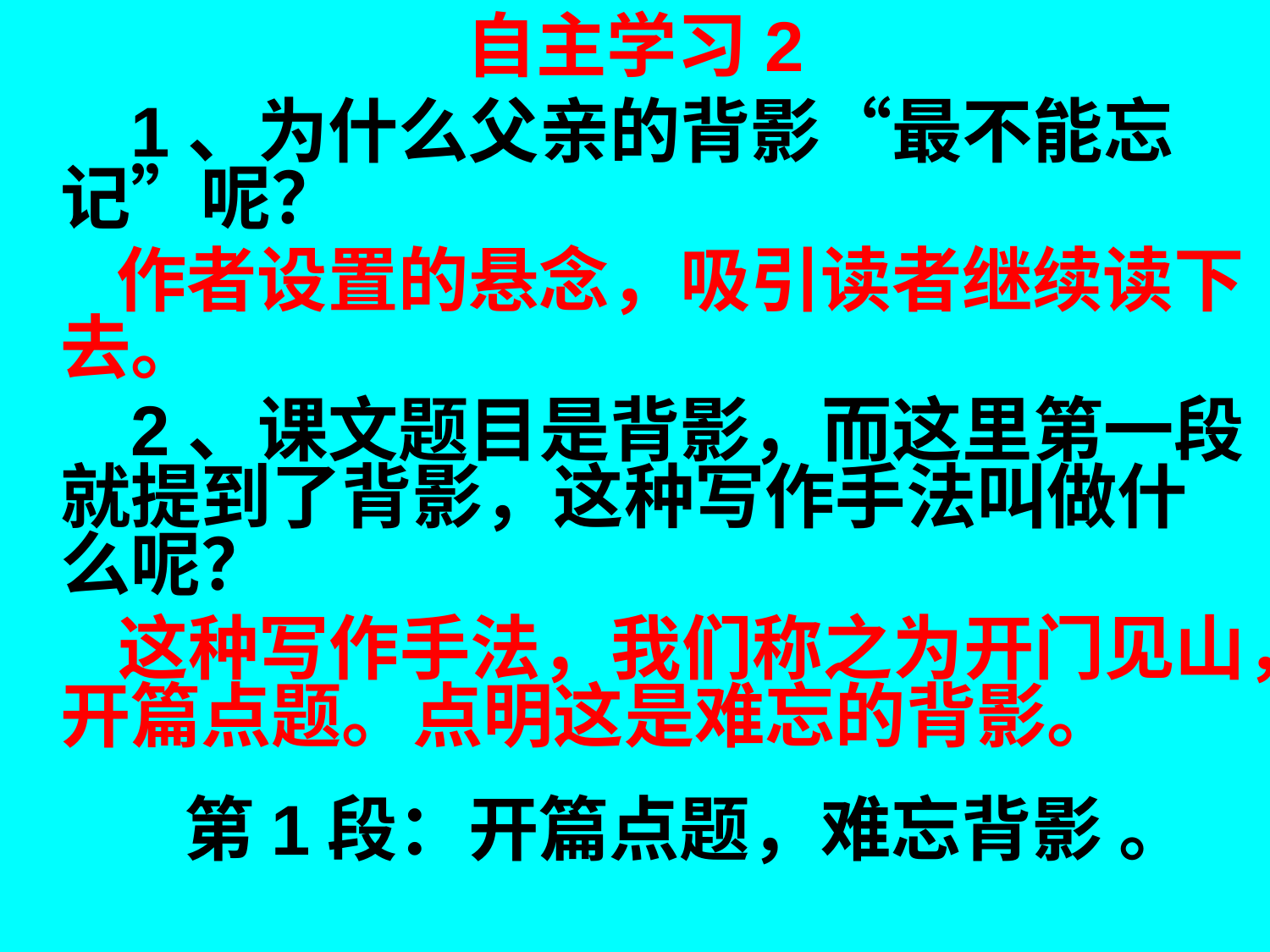

# 自主学习2
          1、为什么父亲的背影“最不能忘记”呢？
       作者设置的悬念，吸引读者继续读下去。
          2、课文题目是背影，而这里第一段就提到了背影，这种写作手法叫做什么呢？
          这种写作手法，我们称之为开门见山，开篇点题。点明这是难忘的背影。 
             第1段：开篇点题，难忘背影 。